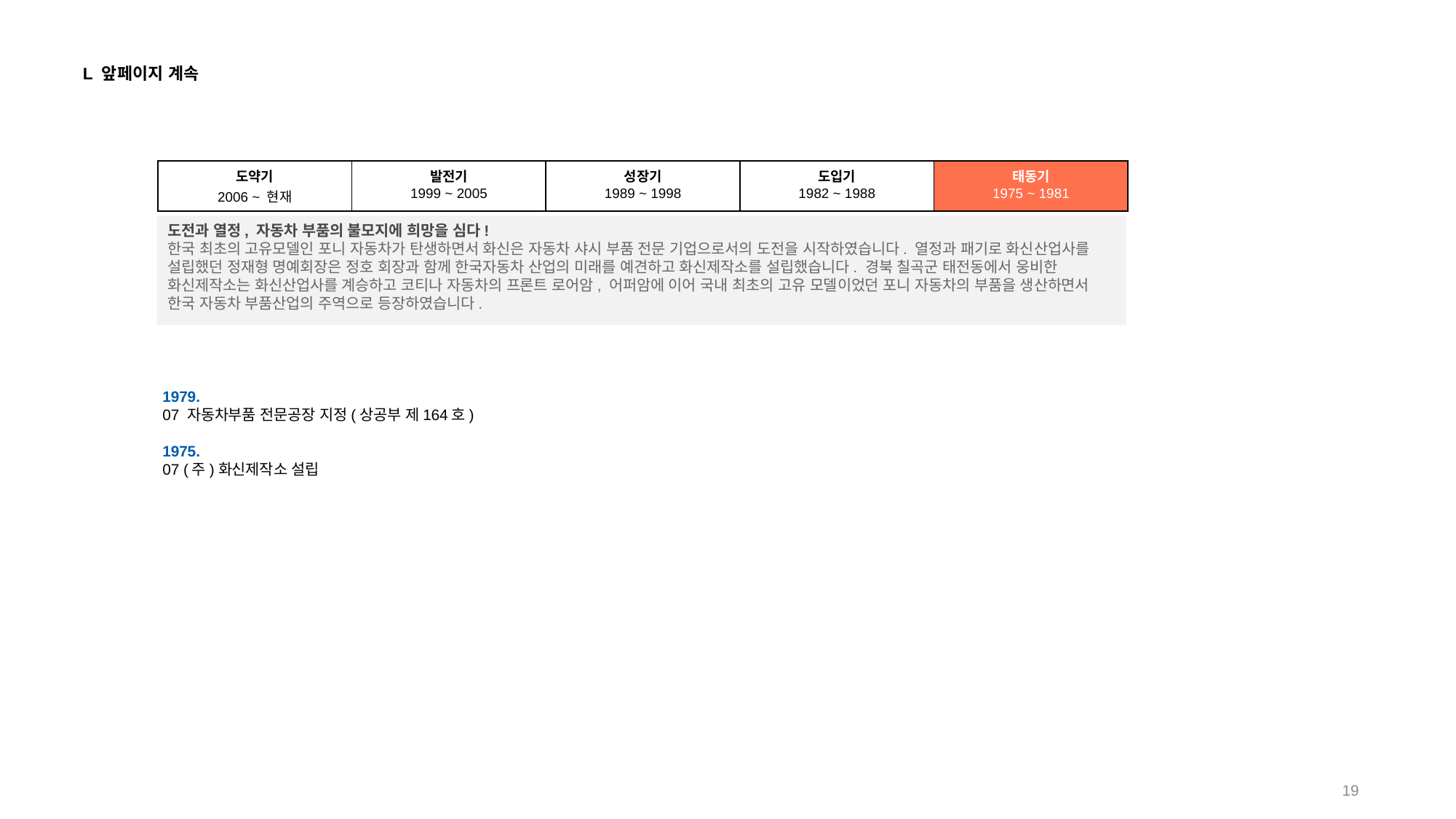

L 앞페이지 계속
| 도약기 2006 ~ 현재 | 발전기 1999 ~ 2005 | 성장기 1989 ~ 1998 | 도입기 1982 ~ 1988 | 태동기 1975 ~ 1981 |
| --- | --- | --- | --- | --- |
도전과 열정, 자동차 부품의 불모지에 희망을 심다!
한국 최초의 고유모델인 포니 자동차가 탄생하면서 화신은 자동차 샤시 부품 전문 기업으로서의 도전을 시작하였습니다. 열정과 패기로 화신산업사를 설립했던 정재형 명예회장은 정호 회장과 함께 한국자동차 산업의 미래를 예견하고 화신제작소를 설립했습니다. 경북 칠곡군 태전동에서 웅비한 화신제작소는 화신산업사를 계승하고 코티나 자동차의 프론트 로어암, 어퍼암에 이어 국내 최초의 고유 모델이었던 포니 자동차의 부품을 생산하면서 한국 자동차 부품산업의 주역으로 등장하였습니다.
1979.
07 자동차부품 전문공장 지정(상공부 제164호)

1975.
07 (주)화신제작소 설립
19